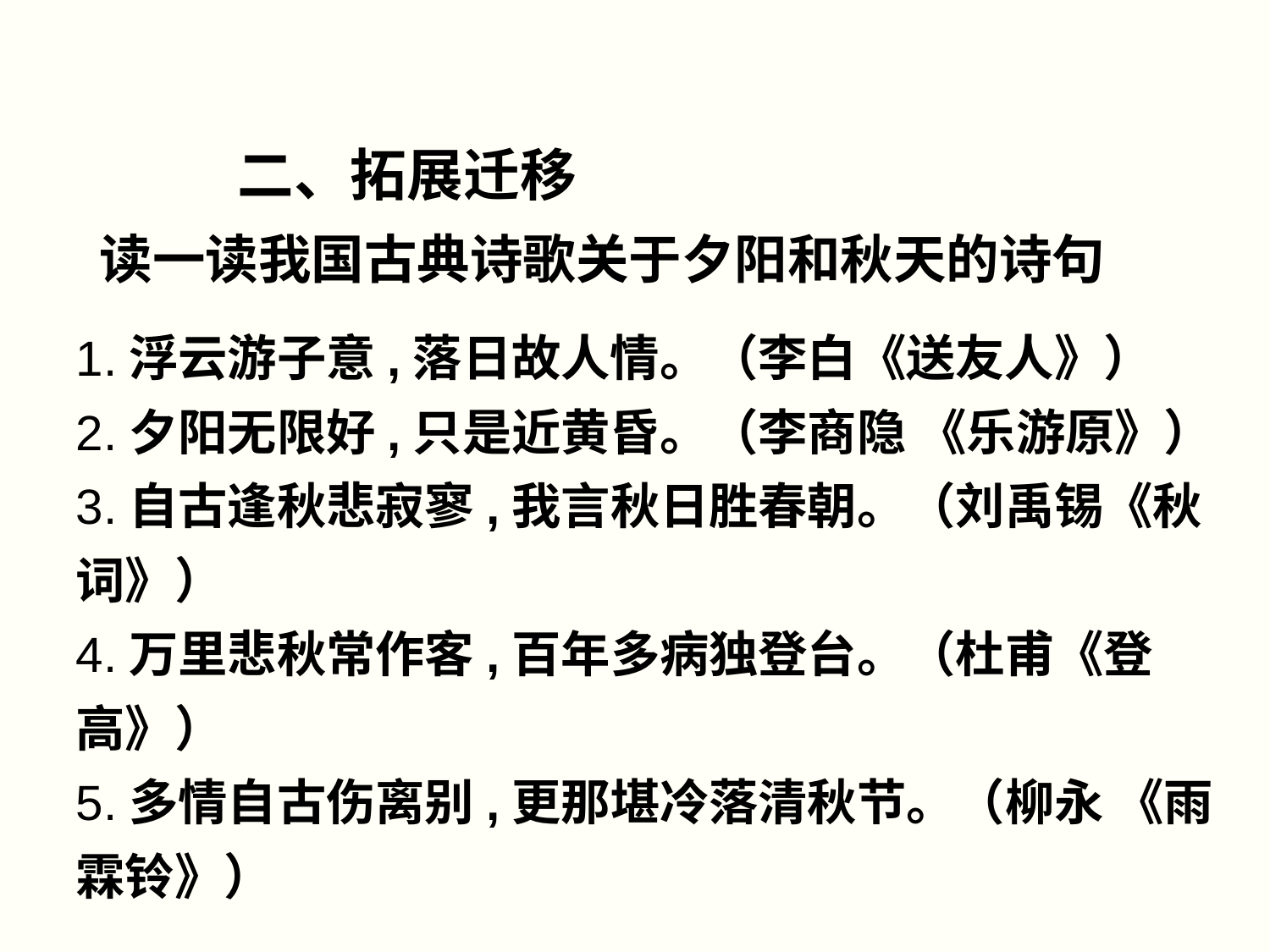

二、拓展迁移
读一读我国古典诗歌关于夕阳和秋天的诗句
1.浮云游子意,落日故人情。（李白《送友人》）
2.夕阳无限好,只是近黄昏。（李商隐 《乐游原》）
3.自古逢秋悲寂寥,我言秋日胜春朝。（刘禹锡《秋词》）
4.万里悲秋常作客,百年多病独登台。（杜甫《登高》）
5.多情自古伤离别,更那堪冷落清秋节。（柳永 《雨霖铃》）